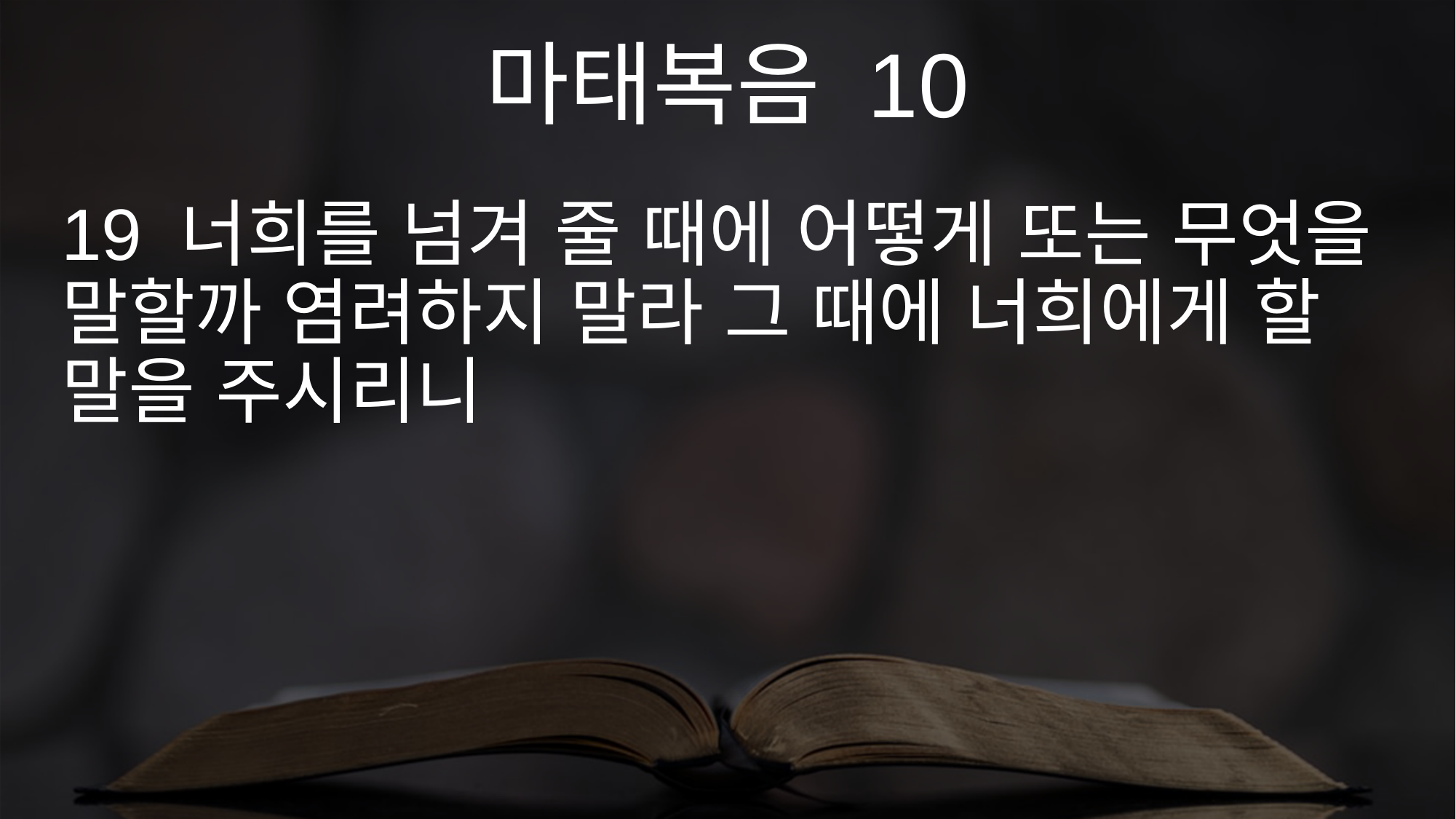

마태복음 10
19 너희를 넘겨 줄 때에 어떻게 또는 무엇을 말할까 염려하지 말라 그 때에 너희에게 할 말을 주시리니